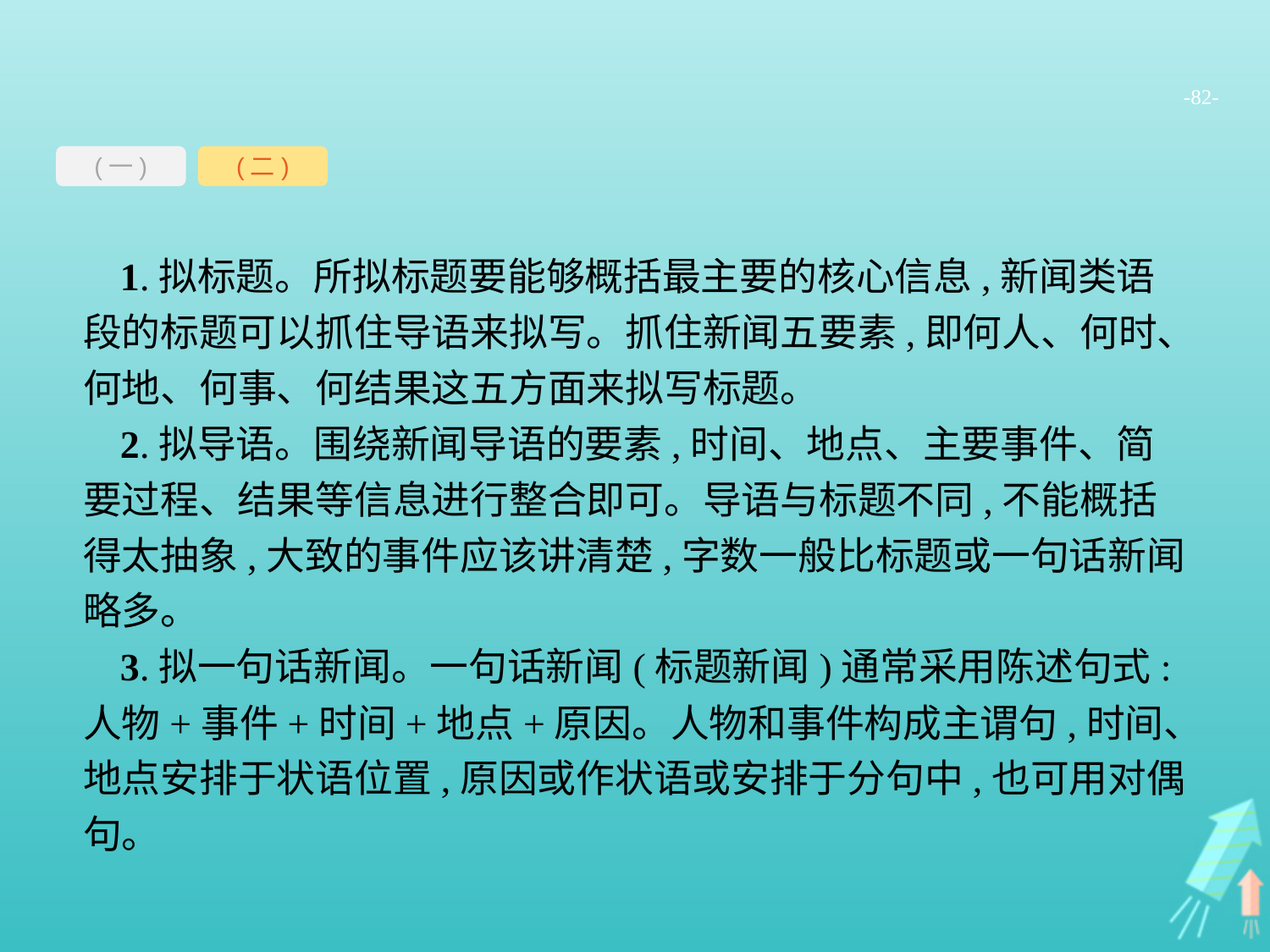

-82-
(一)
(二)
1.拟标题。所拟标题要能够概括最主要的核心信息,新闻类语段的标题可以抓住导语来拟写。抓住新闻五要素,即何人、何时、何地、何事、何结果这五方面来拟写标题。
2.拟导语。围绕新闻导语的要素,时间、地点、主要事件、简要过程、结果等信息进行整合即可。导语与标题不同,不能概括得太抽象,大致的事件应该讲清楚,字数一般比标题或一句话新闻略多。
3.拟一句话新闻。一句话新闻(标题新闻)通常采用陈述句式:人物+事件+时间+地点+原因。人物和事件构成主谓句,时间、地点安排于状语位置,原因或作状语或安排于分句中,也可用对偶句。